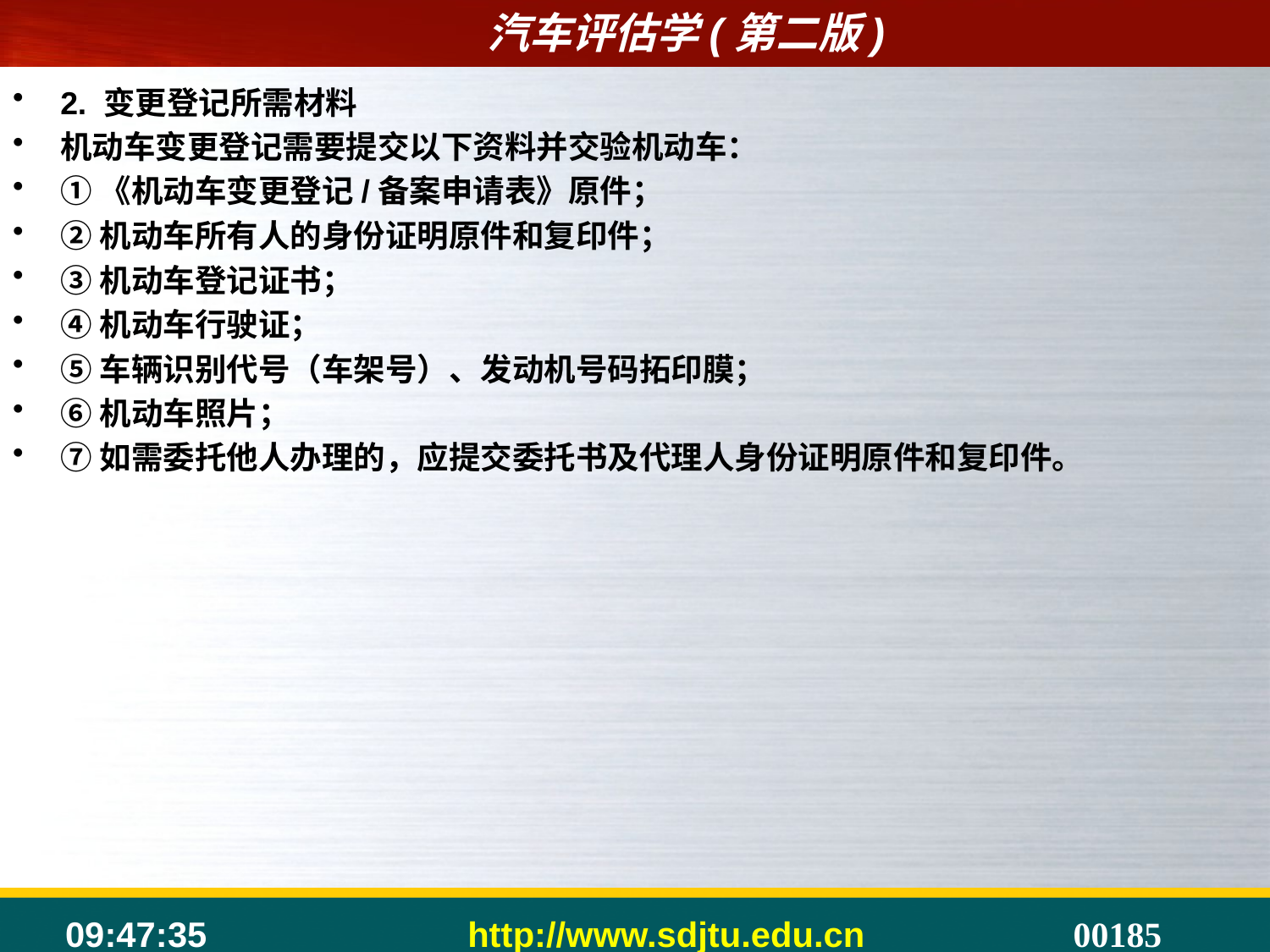

2. 变更登记所需材料
机动车变更登记需要提交以下资料并交验机动车：
①《机动车变更登记/备案申请表》原件；
②机动车所有人的身份证明原件和复印件；
③机动车登记证书；
④机动车行驶证；
⑤车辆识别代号（车架号）、发动机号码拓印膜；
⑥机动车照片；
⑦如需委托他人办理的，应提交委托书及代理人身份证明原件和复印件。